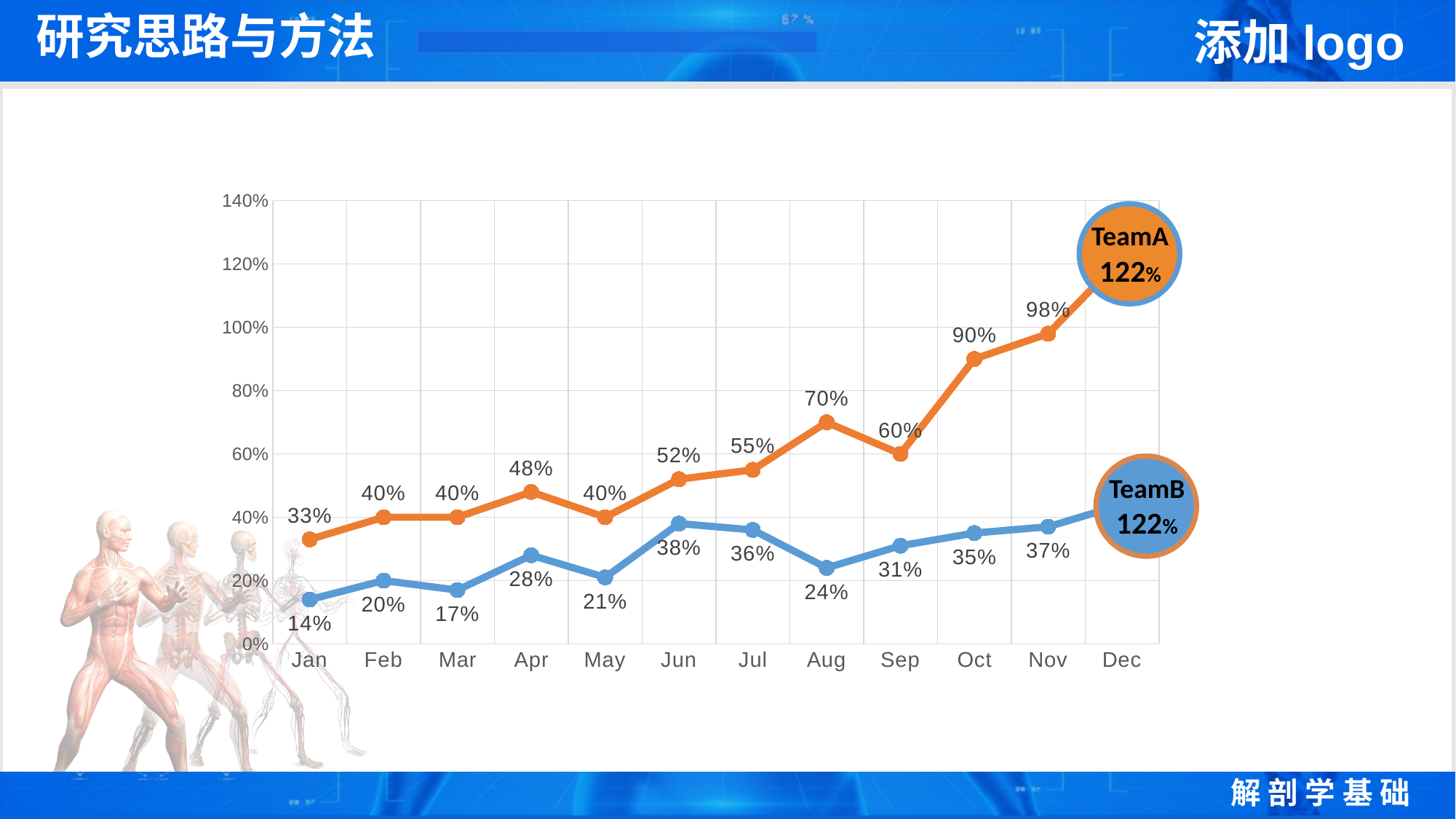

研究思路与方法

### Chart

| Category | 系列 1 | 系列 2 |
|---|---|---|
| Jan | 0.14 | 0.33 |
| Feb | 0.2 | 0.4 |
| Mar | 0.17 | 0.4 |
| Apr | 0.28 | 0.48 |
| May | 0.21 | 0.4 |
| Jun | 0.38 | 0.52 |
| Jul | 0.36 | 0.55 |
| Aug | 0.24 | 0.7 |
| Sep | 0.31 | 0.6 |
| Oct | 0.35 | 0.9 |
| Nov | 0.37 | 0.98 |
| Dec | 0.44 | 1.22 |
TeamA
122%

TeamB
122%